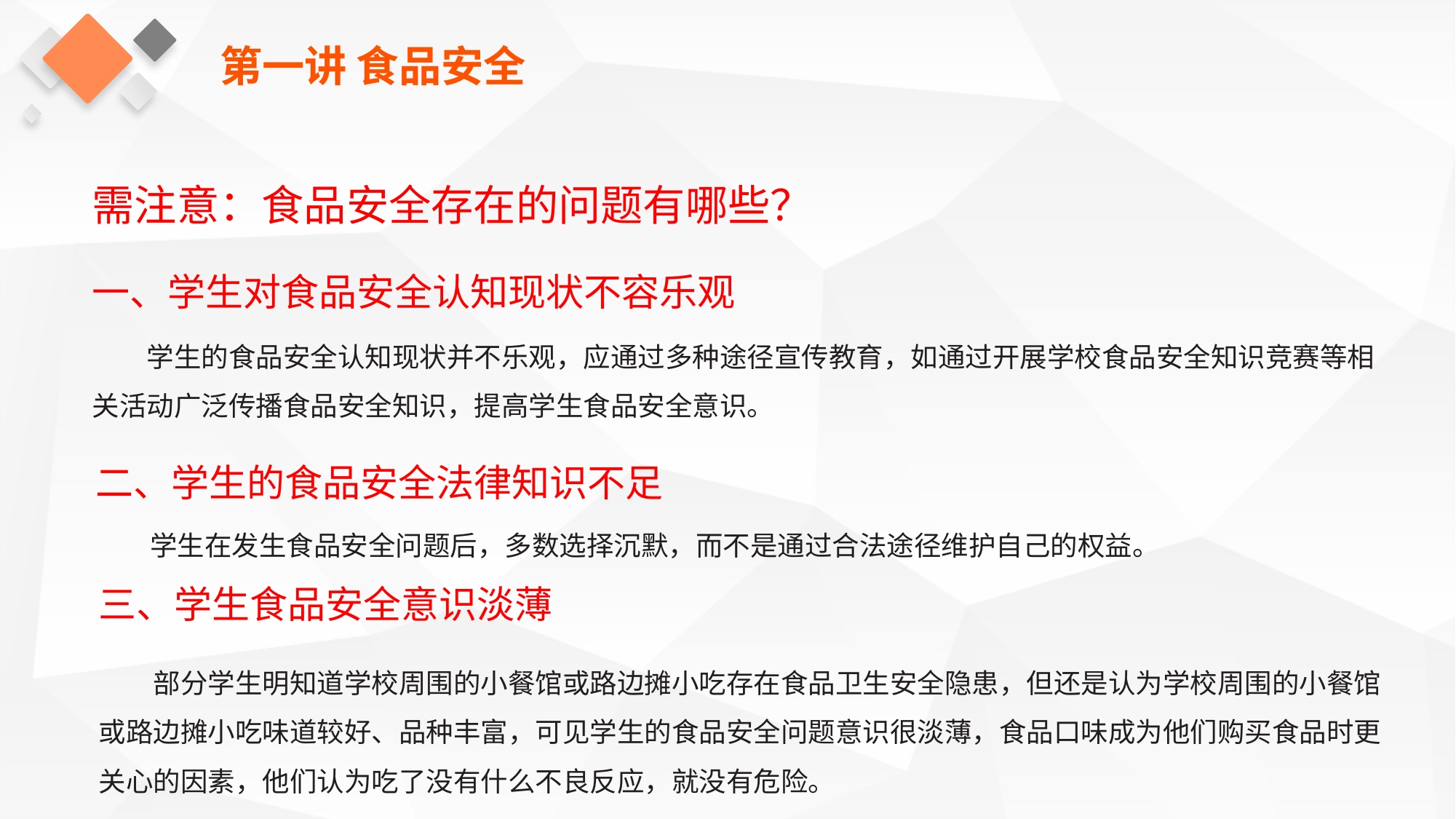

第一讲 食品安全
需注意：食品安全存在的问题有哪些？
一、学生对食品安全认知现状不容乐观
学生的食品安全认知现状并不乐观，应通过多种途径宣传教育，如通过开展学校食品安全知识竞赛等相关活动广泛传播食品安全知识，提高学生食品安全意识。
二、学生的食品安全法律知识不足
学生在发生食品安全问题后，多数选择沉默，而不是通过合法途径维护自己的权益。
三、学生食品安全意识淡薄
部分学生明知道学校周围的小餐馆或路边摊小吃存在食品卫生安全隐患，但还是认为学校周围的小餐馆或路边摊小吃味道较好、品种丰富，可见学生的食品安全问题意识很淡薄，食品口味成为他们购买食品时更关心的因素，他们认为吃了没有什么不良反应，就没有危险。